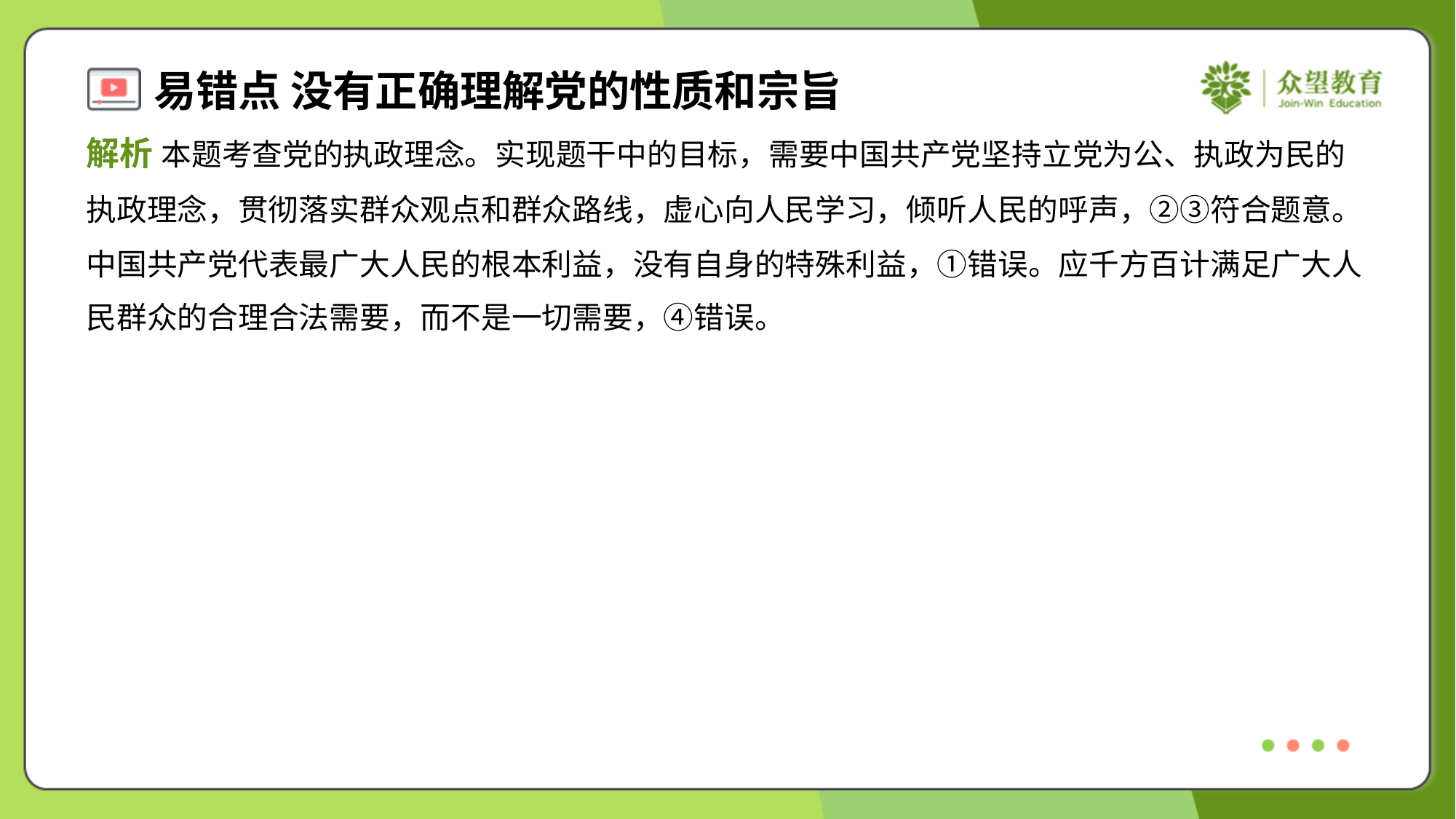

解析 本题考查党的执政理念。实现题干中的目标，需要中国共产党坚持立党为公、执政为民的
执政理念，贯彻落实群众观点和群众路线，虚心向人民学习，倾听人民的呼声，②③符合题意。
中国共产党代表最广大人民的根本利益，没有自身的特殊利益，①错误。应千方百计满足广大人
民群众的合理合法需要，而不是一切需要，④错误。